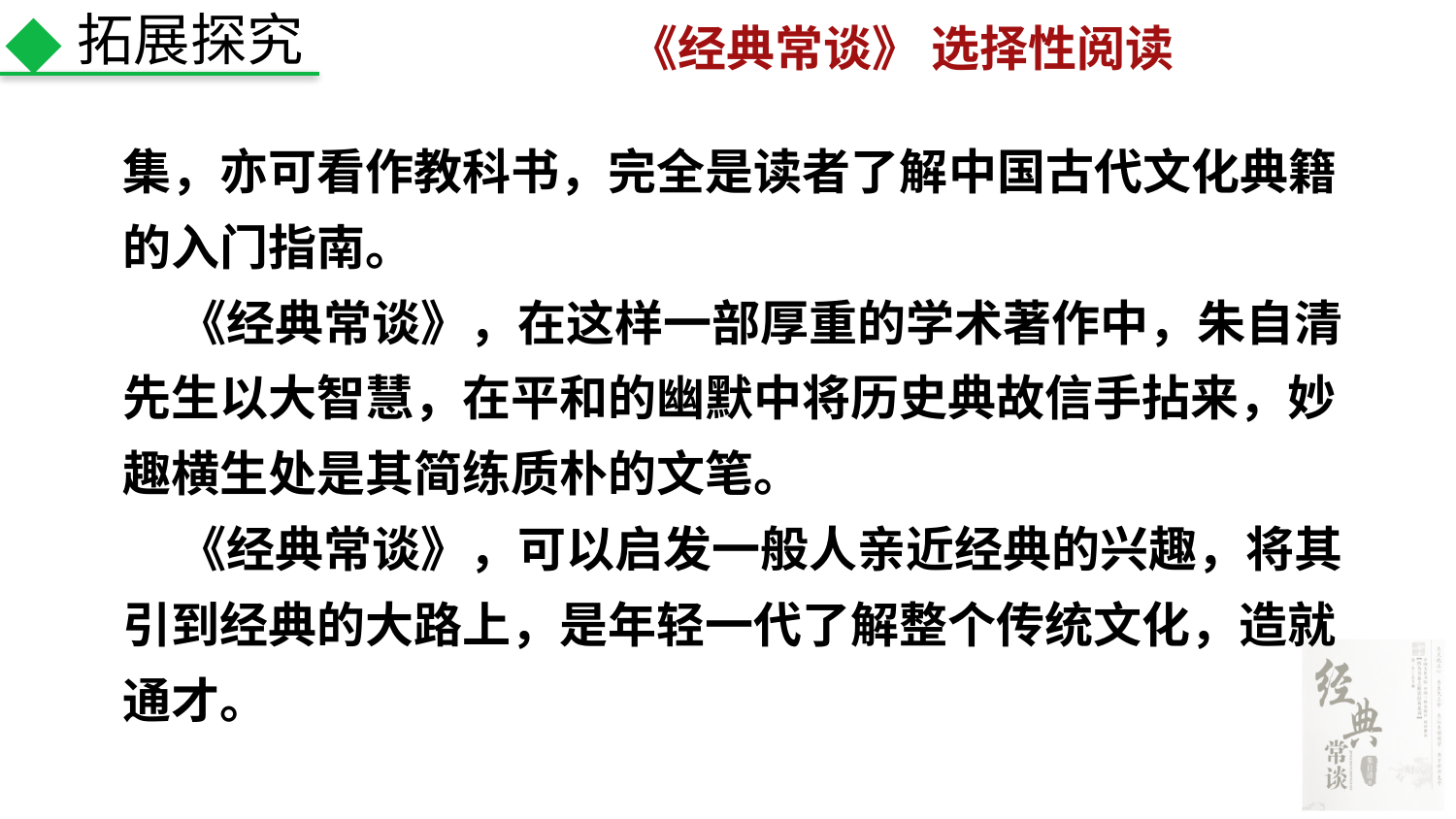

拓展探究

集，亦可看作教科书，完全是读者了解中国古代文化典籍的入门指南。
    《经典常谈》，在这样一部厚重的学术著作中，朱自清先生以大智慧，在平和的幽默中将历史典故信手拈来，妙趣横生处是其简练质朴的文笔。
    《经典常谈》，可以启发一般人亲近经典的兴趣，将其引到经典的大路上，是年轻一代了解整个传统文化，造就通才。